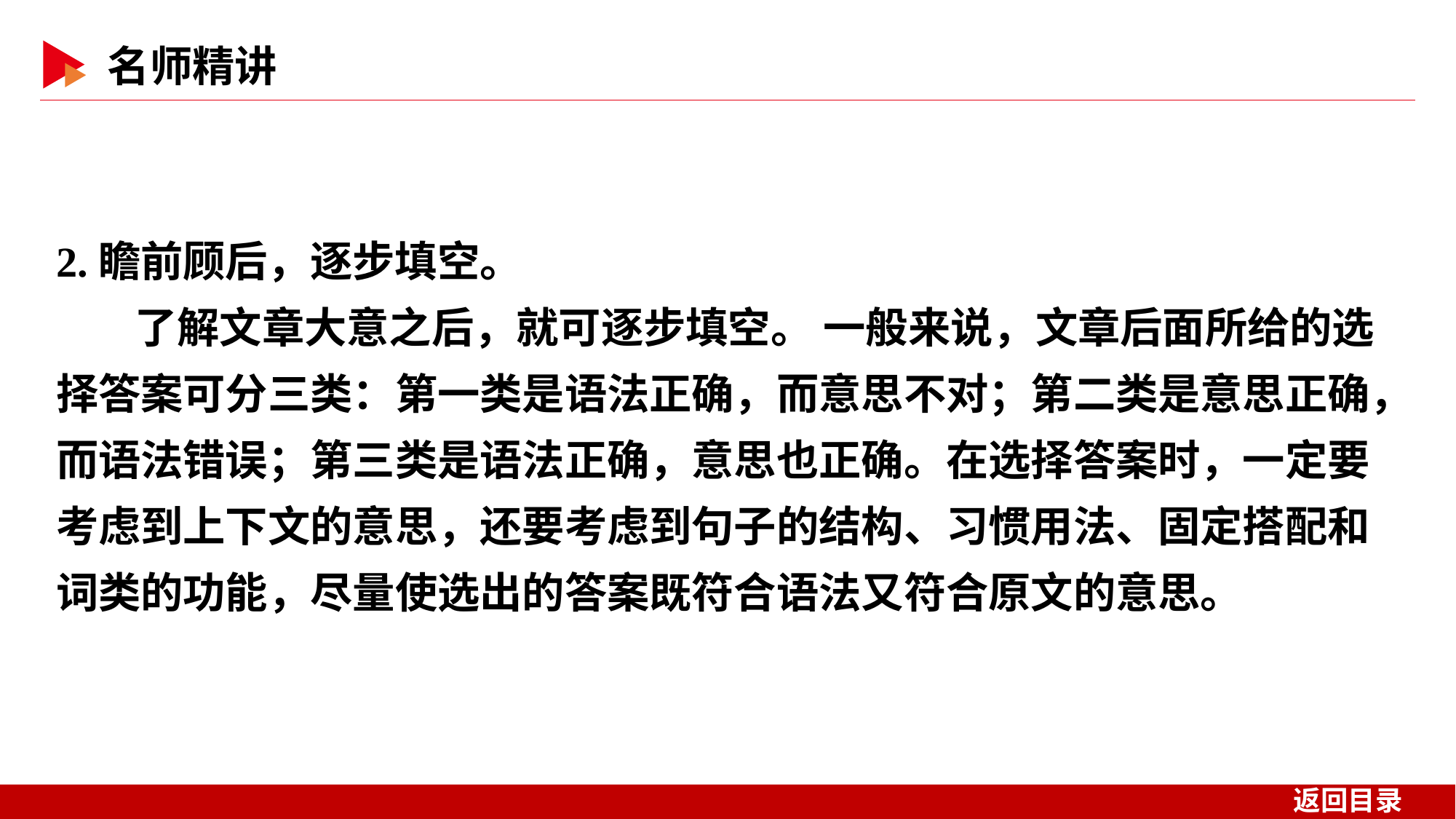

2.瞻前顾后，逐步填空。
了解文章大意之后，就可逐步填空。 一般来说，文章后面所给的选择答案可分三类：第一类是语法正确，而意思不对；第二类是意思正确，而语法错误；第三类是语法正确，意思也正确。在选择答案时，一定要考虑到上下文的意思，还要考虑到句子的结构、习惯用法、固定搭配和词类的功能，尽量使选出的答案既符合语法又符合原文的意思。